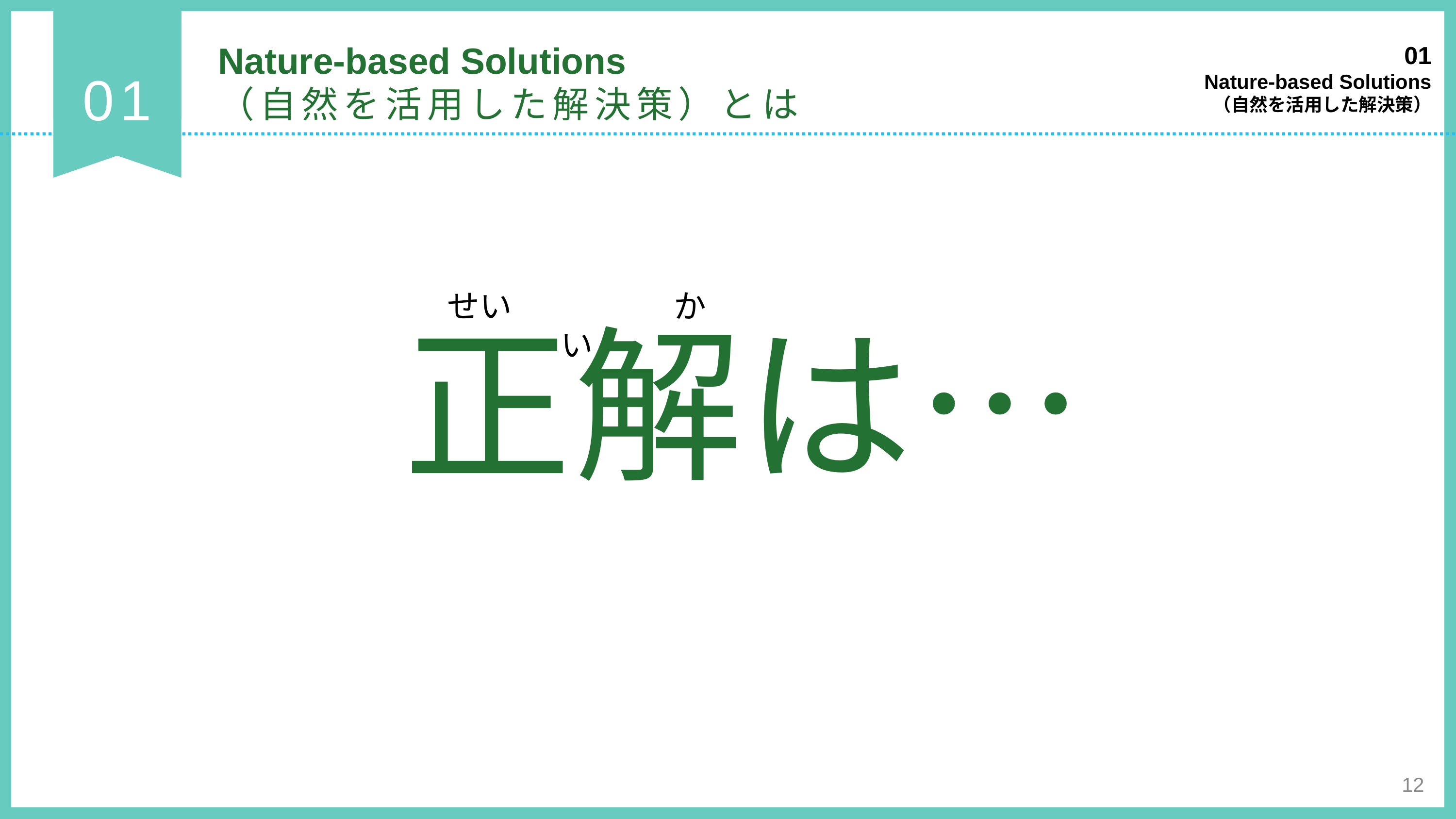

01
Nature-based Solutions
（自然を活用した解決策）
Nature-based Solutions
（自然を活用した解決策）とは
01

せい　　　　　かい
正解は…
12